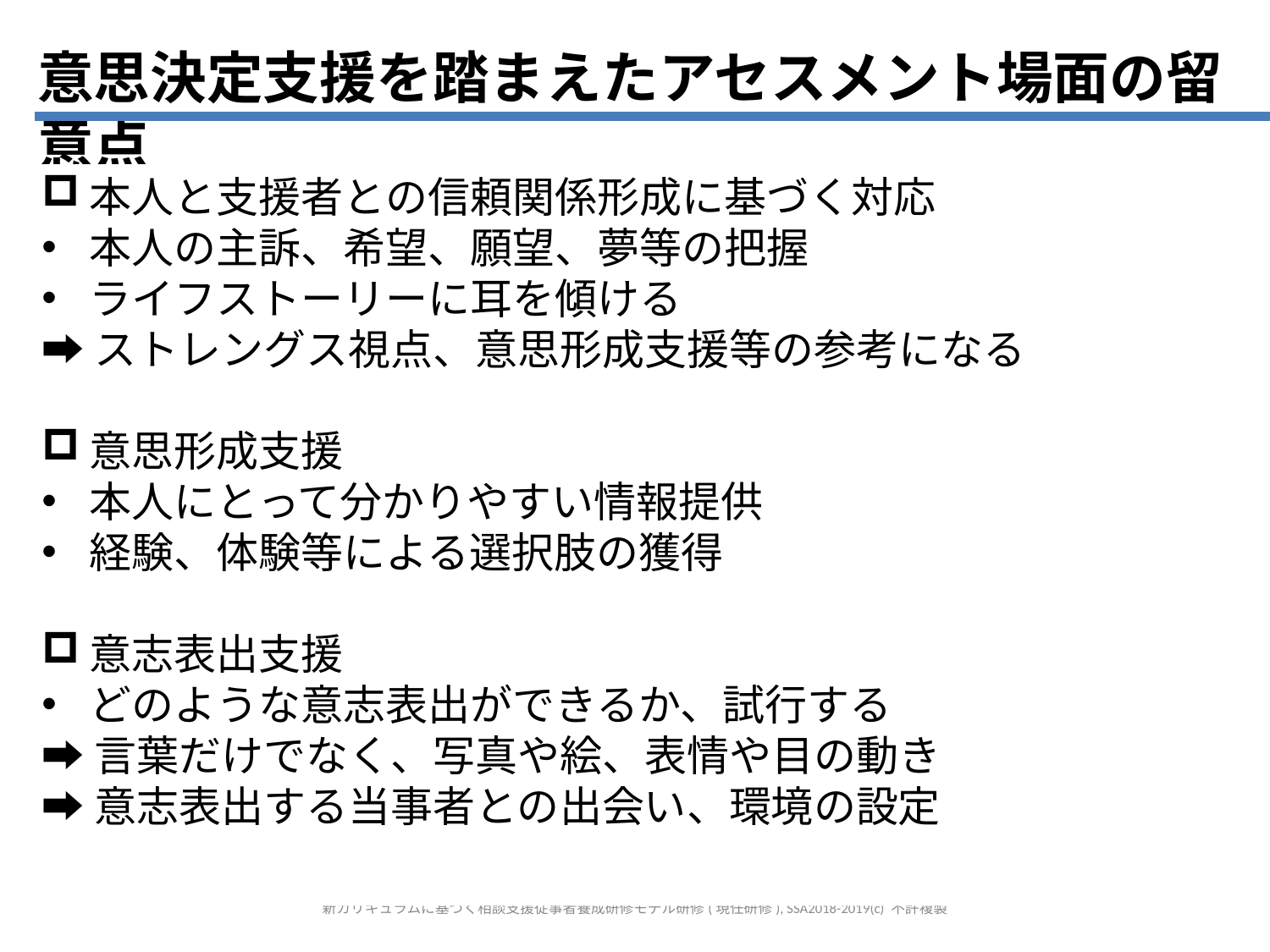

意思決定支援を踏まえたアセスメント場面の留意点
本人と支援者との信頼関係形成に基づく対応
本人の主訴、希望、願望、夢等の把握
ライフストーリーに耳を傾ける
➡ストレングス視点、意思形成支援等の参考になる

意思形成支援
本人にとって分かりやすい情報提供
経験、体験等による選択肢の獲得

意志表出支援
どのような意志表出ができるか、試行する
➡言葉だけでなく、写真や絵、表情や目の動き
➡意志表出する当事者との出会い、環境の設定
新カリキュラムに基づく相談支援従事者養成研修モデル研修(現任研修), SSA2018-2019(c) 不許複製